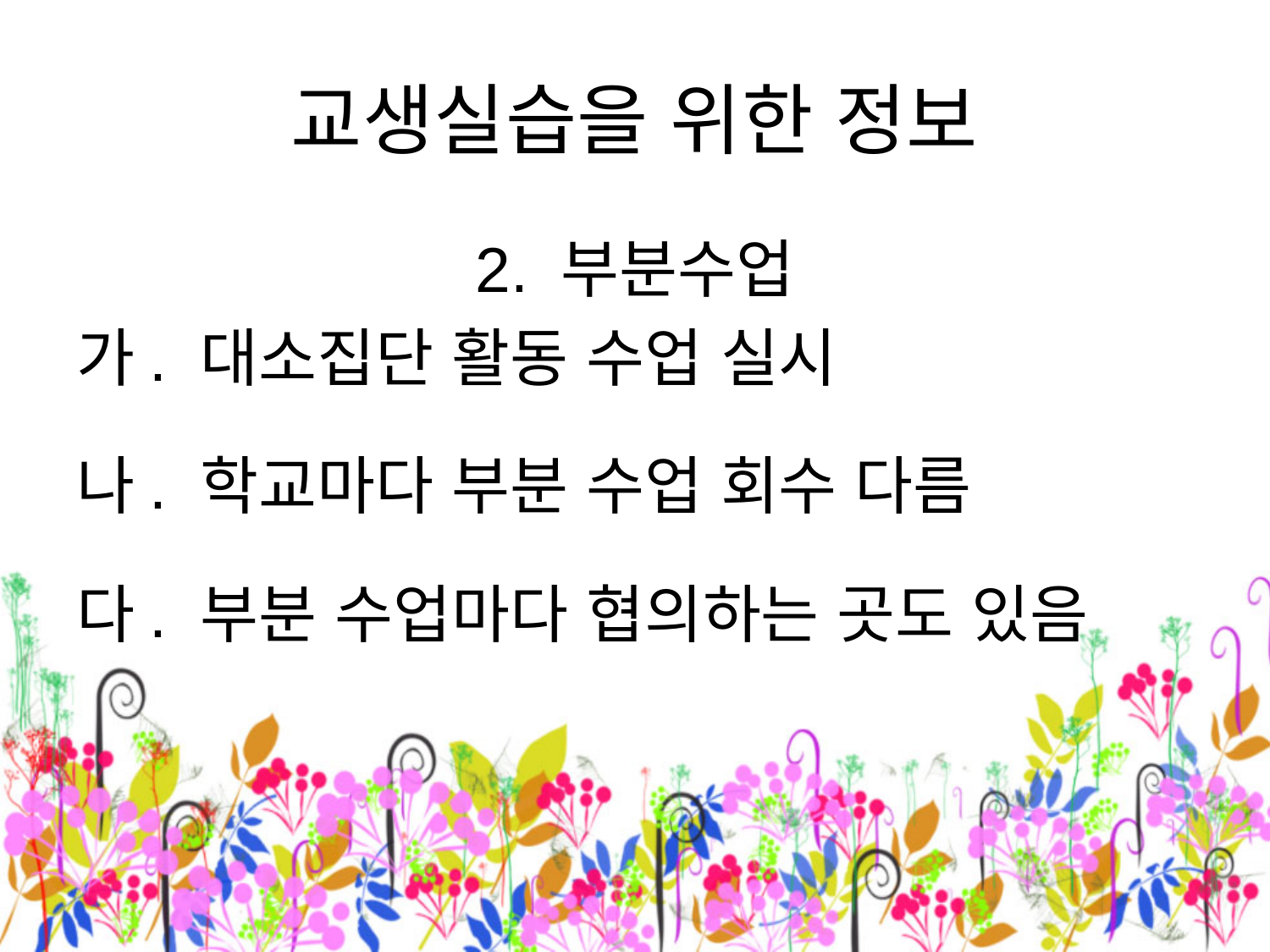

# 교생실습을 위한 정보
2. 부분수업
가. 대소집단 활동 수업 실시

나. 학교마다 부분 수업 회수 다름

다. 부분 수업마다 협의하는 곳도 있음